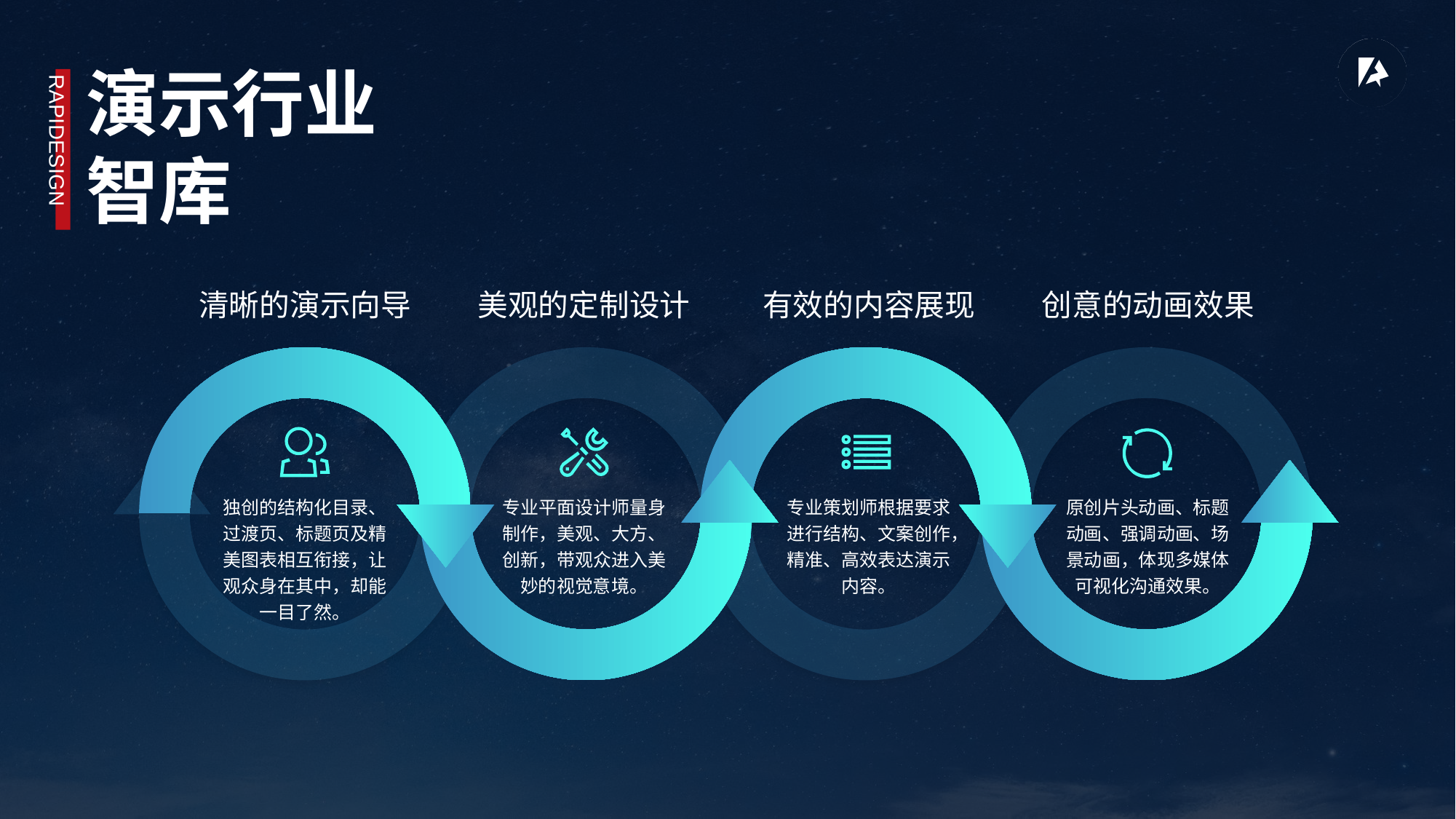

演示行业
智库
RAPIDESIGN

清晰的演示向导
美观的定制设计
有效的内容展现
创意的动画效果

独创的结构化目录、过渡页、标题页及精美图表相互衔接，让观众身在其中，却能一目了然。
专业平面设计师量身制作，美观、大方、创新，带观众进入美妙的视觉意境。
专业策划师根据要求进行结构、文案创作，精准、高效表达演示内容。
原创片头动画、标题动画、强调动画、场景动画，体现多媒体可视化沟通效果。